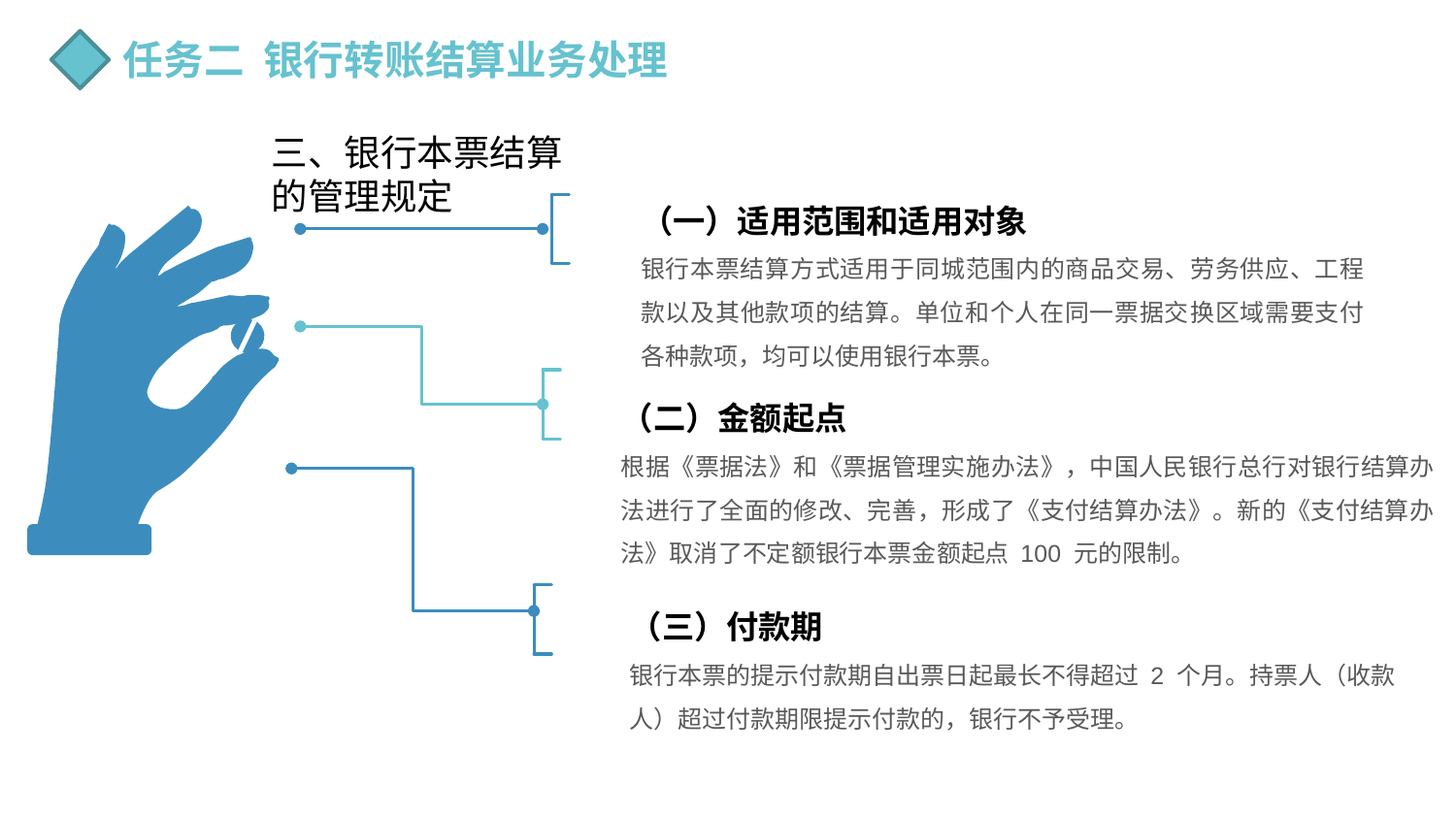

任务二  银行转账结算业务处理

三、银行本票结算的管理规定
（一）适用范围和适用对象
银行本票结算方式适用于同城范围内的商品交易、劳务供应、工程款以及其他款项的结算。单位和个人在同一票据交换区域需要支付各种款项，均可以使用银行本票。

（二）金额起点
根据《票据法》和《票据管理实施办法》，中国人民银行总行对银行结算办法进行了全面的修改、完善，形成了《支付结算办法》。新的《支付结算办法》取消了不定额银行本票金额起点 100 元的限制。
（三）付款期
银行本票的提示付款期自出票日起最长不得超过 2 个月。持票人（收款人）超过付款期限提示付款的，银行不予受理。